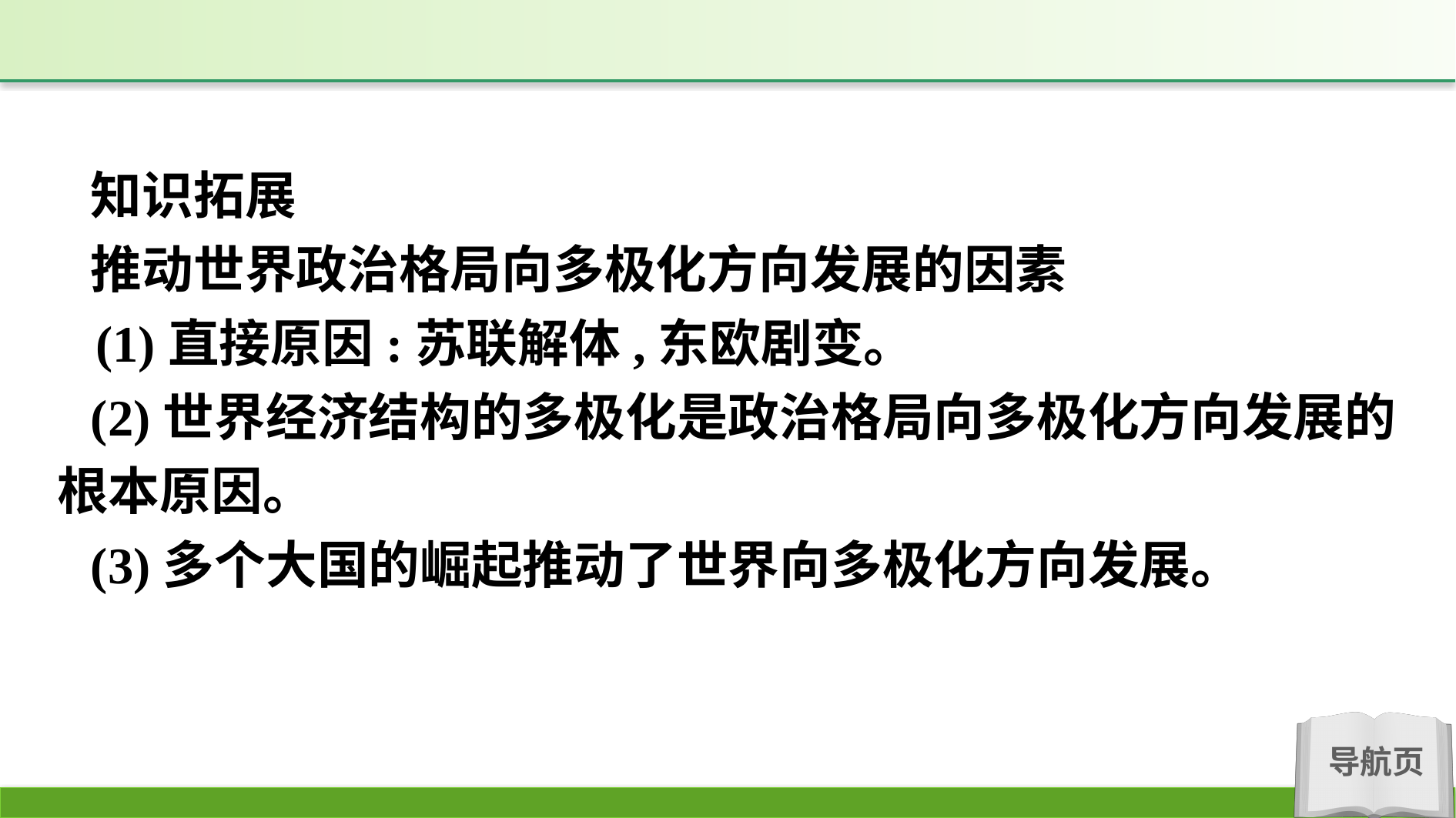

知识拓展
推动世界政治格局向多极化方向发展的因素
(1)直接原因:苏联解体,东欧剧变。
(2)世界经济结构的多极化是政治格局向多极化方向发展的根本原因。
(3)多个大国的崛起推动了世界向多极化方向发展。